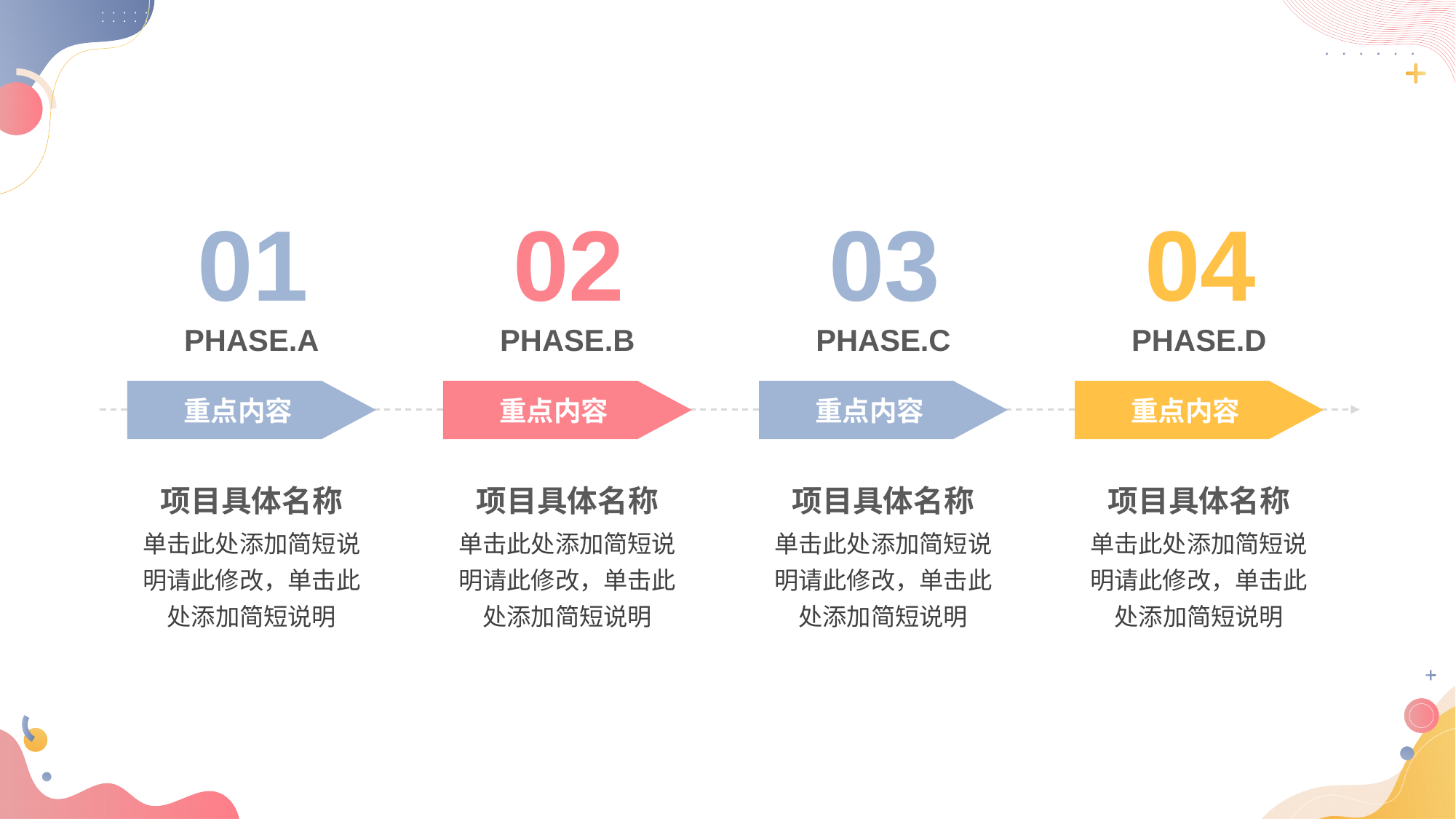

01
PHASE.A
重点内容
项目具体名称
单击此处添加简短说明请此修改，单击此处添加简短说明
02
PHASE.B
重点内容
项目具体名称
单击此处添加简短说明请此修改，单击此处添加简短说明
03
PHASE.C
重点内容
项目具体名称
单击此处添加简短说明请此修改，单击此处添加简短说明
04
PHASE.D
重点内容
项目具体名称
单击此处添加简短说明请此修改，单击此处添加简短说明